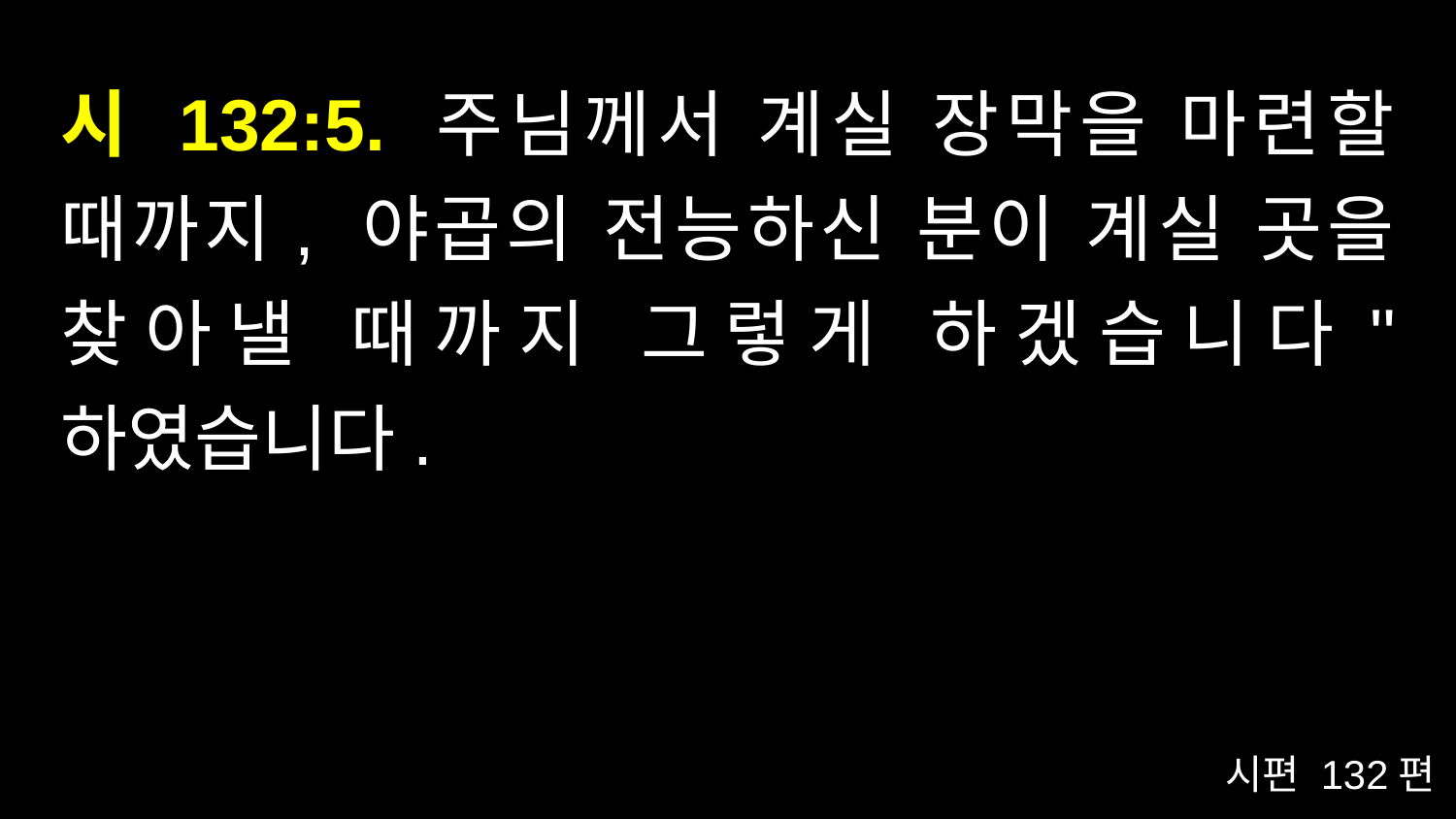

# 시 132:5. 주님께서 계실 장막을 마련할 때까지, 야곱의 전능하신 분이 계실 곳을 찾아낼 때까지 그렇게 하겠습니다" 하였습니다.
시편 132편